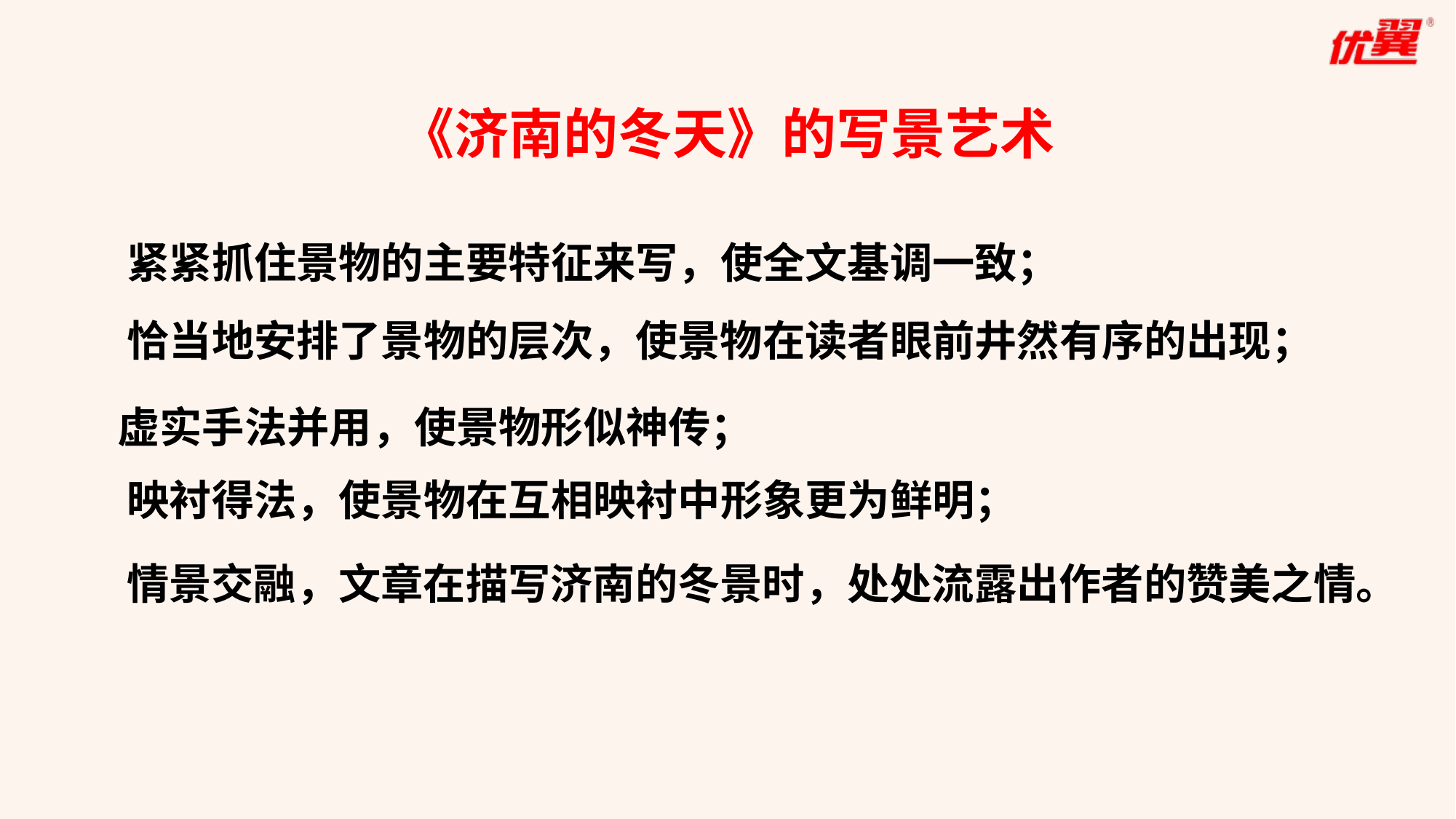

《济南的冬天》的写景艺术
       紧紧抓住景物的主要特征来写，使全文基调一致；
       恰当地安排了景物的层次，使景物在读者眼前井然有序的出现；
      虚实手法并用，使景物形似神传；
       映衬得法，使景物在互相映衬中形象更为鲜明；
        情景交融，文章在描写济南的冬景时，处处流露出作者的赞美之情。